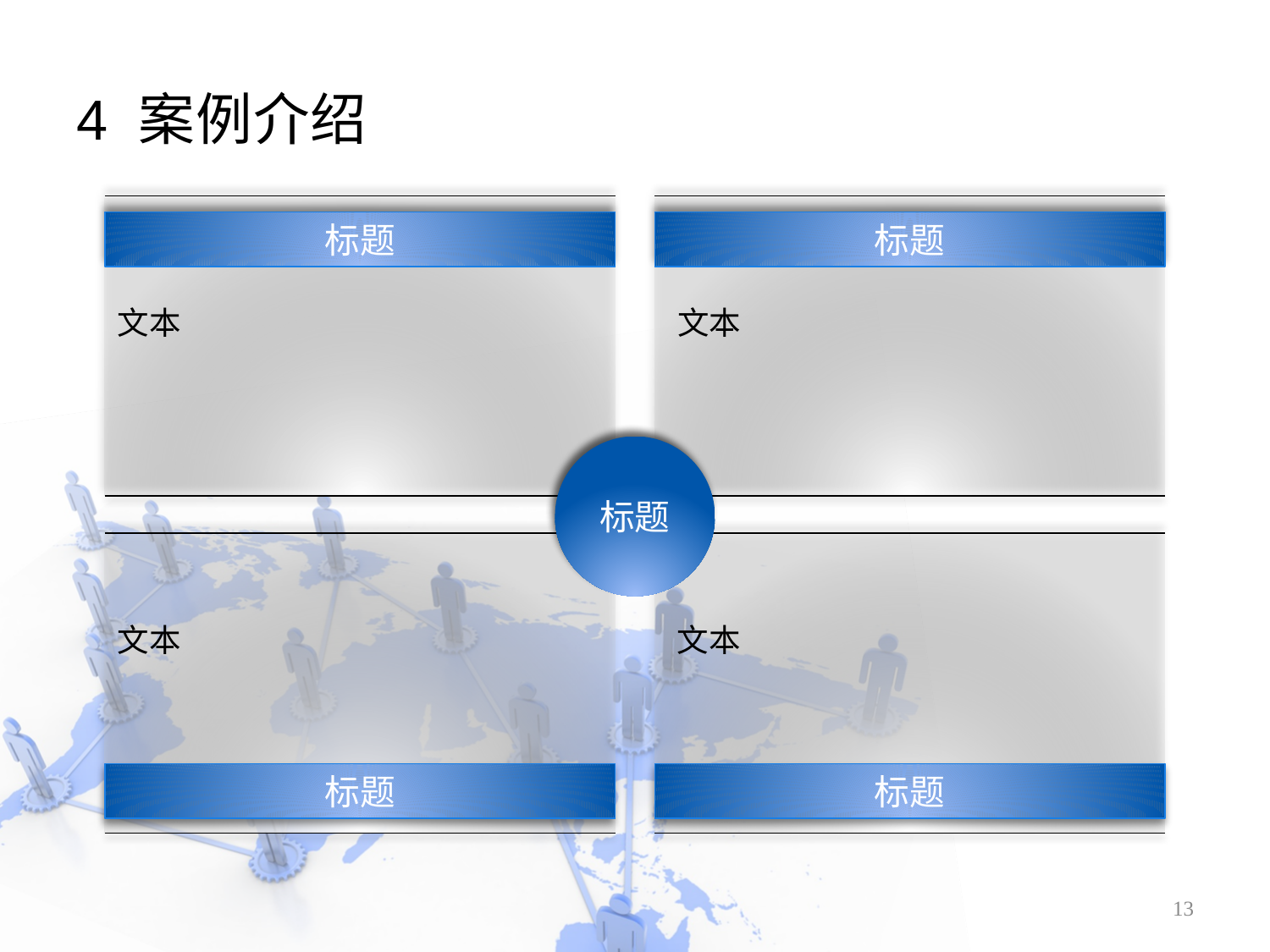

# 4 案例介绍

标题
标题
文本
文本
标题

文本
文本
标题
标题
13